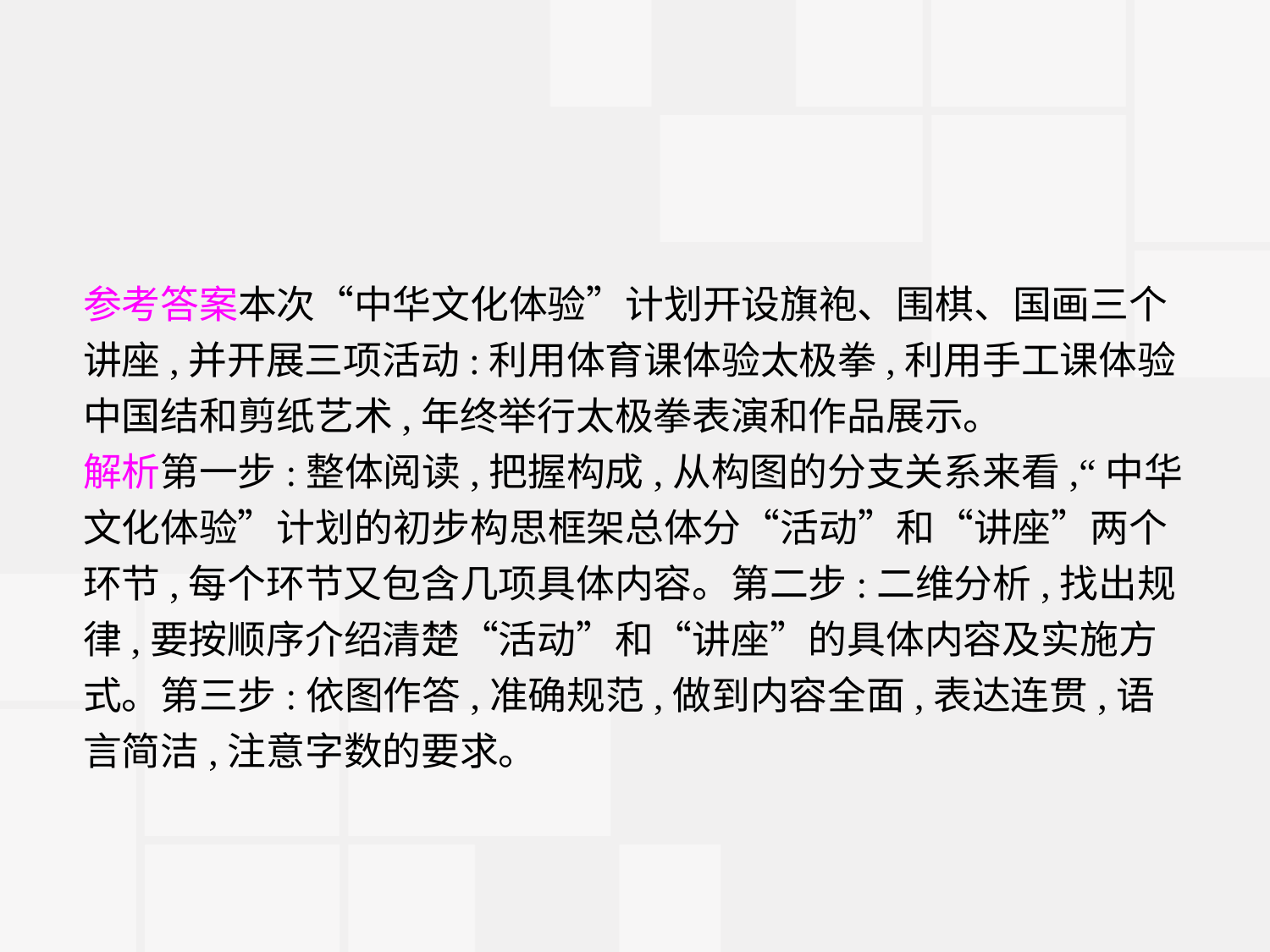

参考答案本次“中华文化体验”计划开设旗袍、围棋、国画三个讲座,并开展三项活动:利用体育课体验太极拳,利用手工课体验中国结和剪纸艺术,年终举行太极拳表演和作品展示。
解析第一步:整体阅读,把握构成,从构图的分支关系来看,“中华文化体验”计划的初步构思框架总体分“活动”和“讲座”两个环节,每个环节又包含几项具体内容。第二步:二维分析,找出规律,要按顺序介绍清楚“活动”和“讲座”的具体内容及实施方式。第三步:依图作答,准确规范,做到内容全面,表达连贯,语言简洁,注意字数的要求。